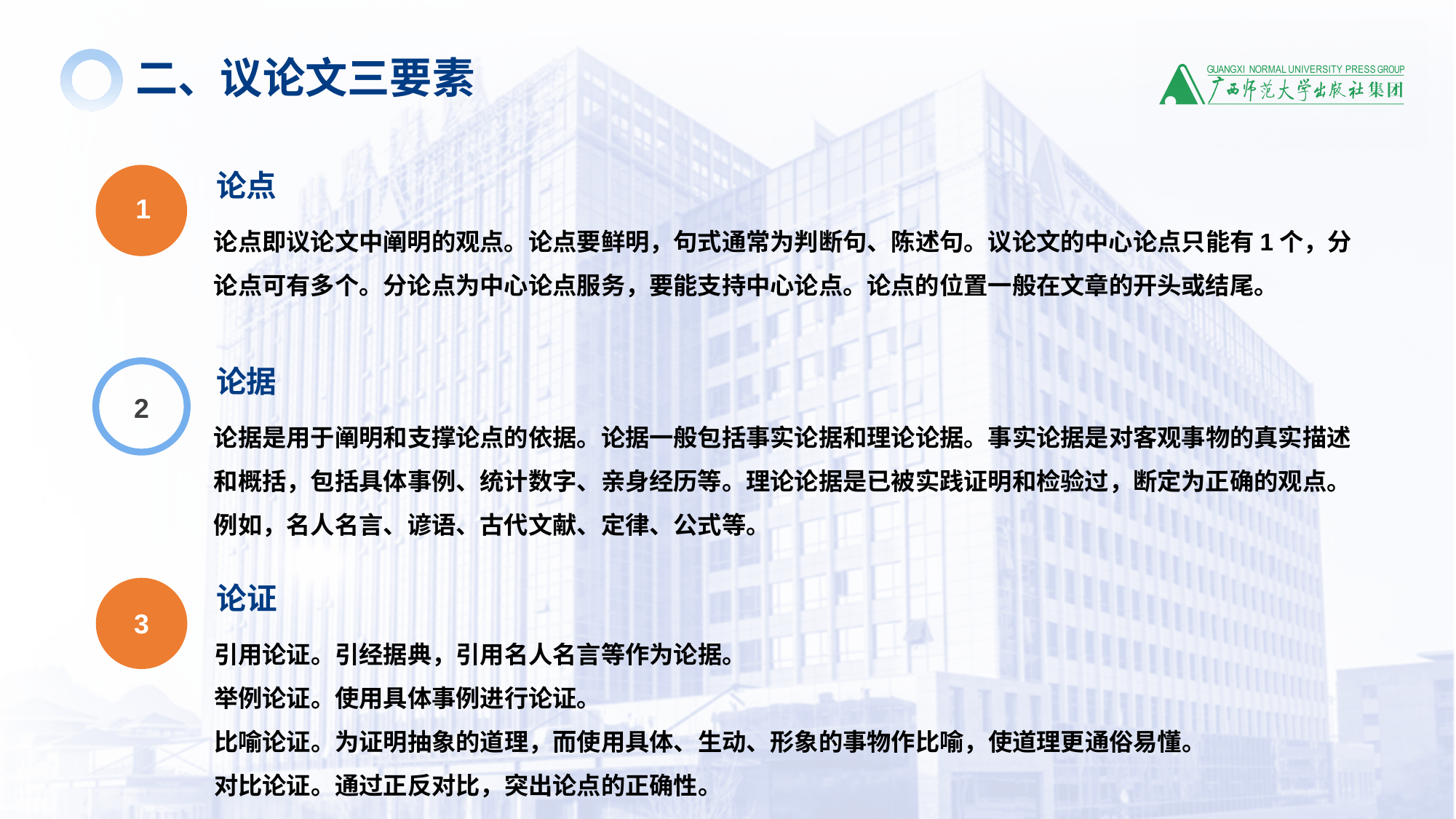

二、议论文三要素

论点
论点即议论文中阐明的观点。论点要鲜明，句式通常为判断句、陈述句。议论文的中心论点只能有1个，分论点可有多个。分论点为中心论点服务，要能支持中心论点。论点的位置一般在文章的开头或结尾。

1
论据
论据是用于阐明和支撑论点的依据。论据一般包括事实论据和理论论据。事实论据是对客观事物的真实描述和概括，包括具体事例、统计数字、亲身经历等。理论论据是已被实践证明和检验过，断定为正确的观点。例如，名人名言、谚语、古代文献、定律、公式等。

2
论证
引用论证。引经据典，引用名人名言等作为论据。
举例论证。使用具体事例进行论证。
比喻论证。为证明抽象的道理，而使用具体、生动、形象的事物作比喻，使道理更通俗易懂。
对比论证。通过正反对比，突出论点的正确性。

3